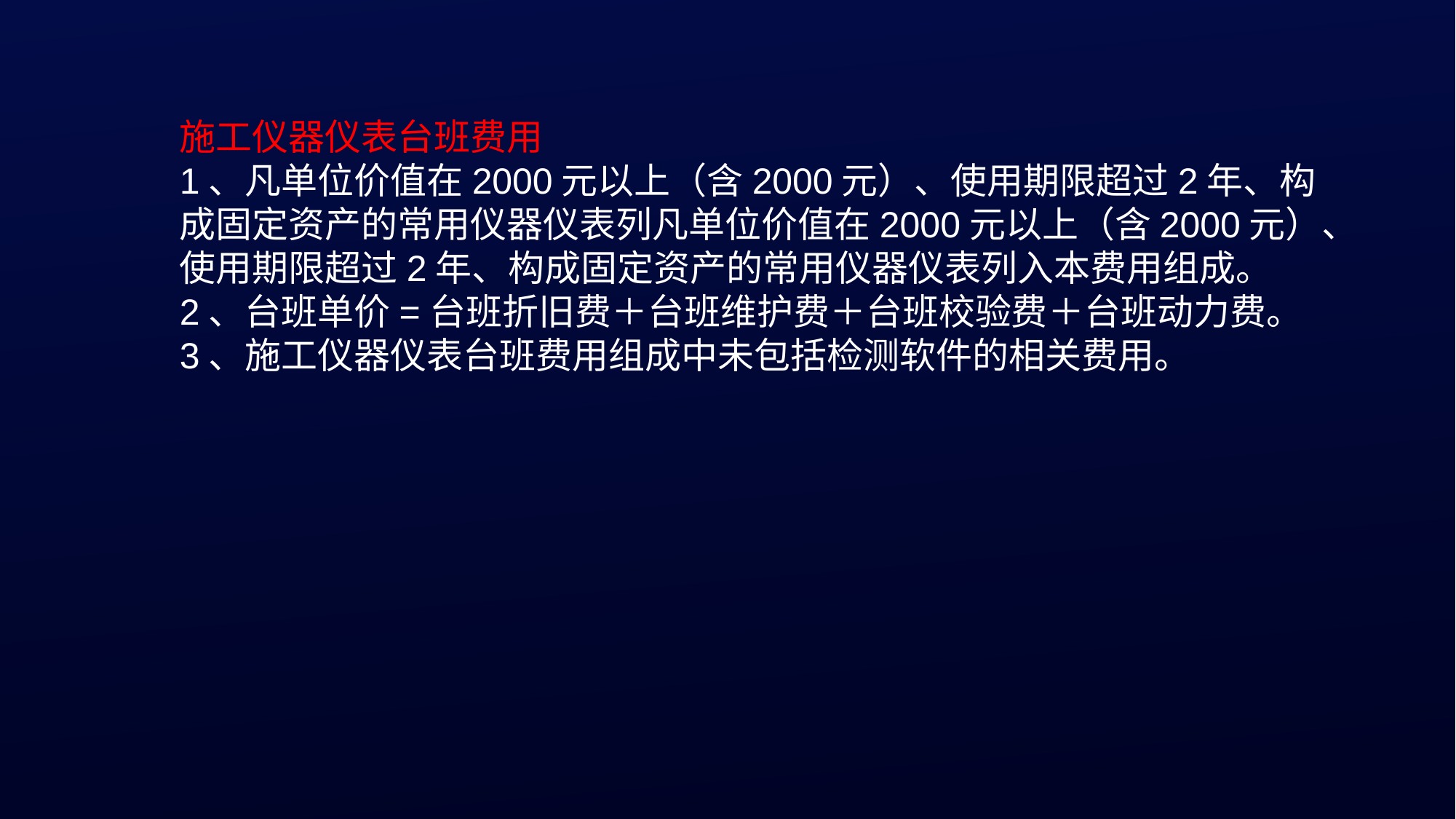

施工仪器仪表台班费用
1、凡单位价值在2000元以上（含2000元）、使用期限超过2年、构成固定资产的常用仪器仪表列凡单位价值在2000元以上（含2000元）、使用期限超过2年、构成固定资产的常用仪器仪表列入本费用组成。
2、台班单价=台班折旧费＋台班维护费＋台班校验费＋台班动力费。
3、施工仪器仪表台班费用组成中未包括检测软件的相关费用。